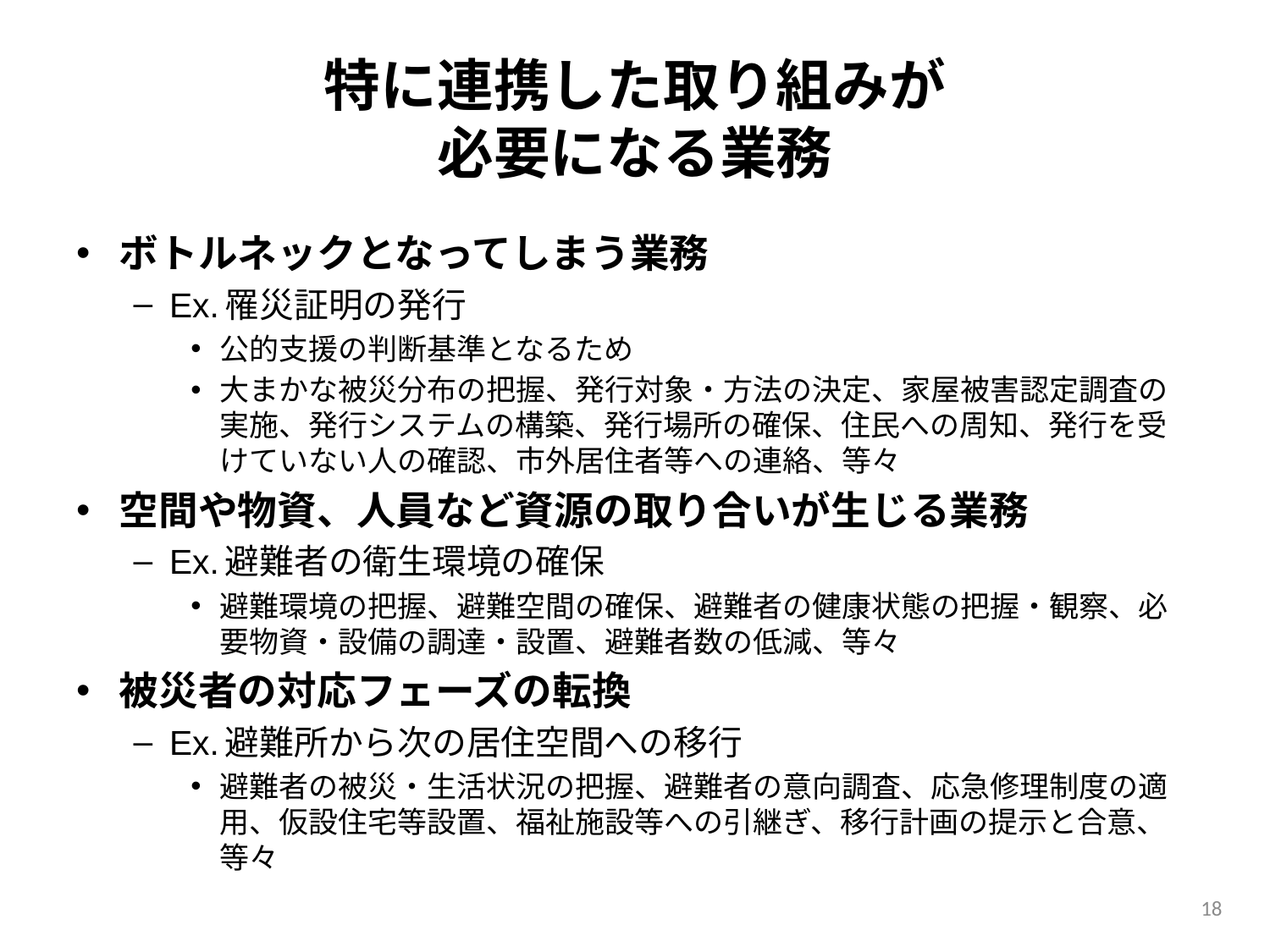

# 特に連携した取り組みが 必要になる業務
ボトルネックとなってしまう業務
Ex.罹災証明の発行
公的支援の判断基準となるため
大まかな被災分布の把握、発行対象・方法の決定、家屋被害認定調査の実施、発行システムの構築、発行場所の確保、住民への周知、発行を受けていない人の確認、市外居住者等への連絡、等々
空間や物資、人員など資源の取り合いが生じる業務
Ex.避難者の衛生環境の確保
避難環境の把握、避難空間の確保、避難者の健康状態の把握・観察、必要物資・設備の調達・設置、避難者数の低減、等々
被災者の対応フェーズの転換
Ex.避難所から次の居住空間への移行
避難者の被災・生活状況の把握、避難者の意向調査、応急修理制度の適用、仮設住宅等設置、福祉施設等への引継ぎ、移行計画の提示と合意、等々

18